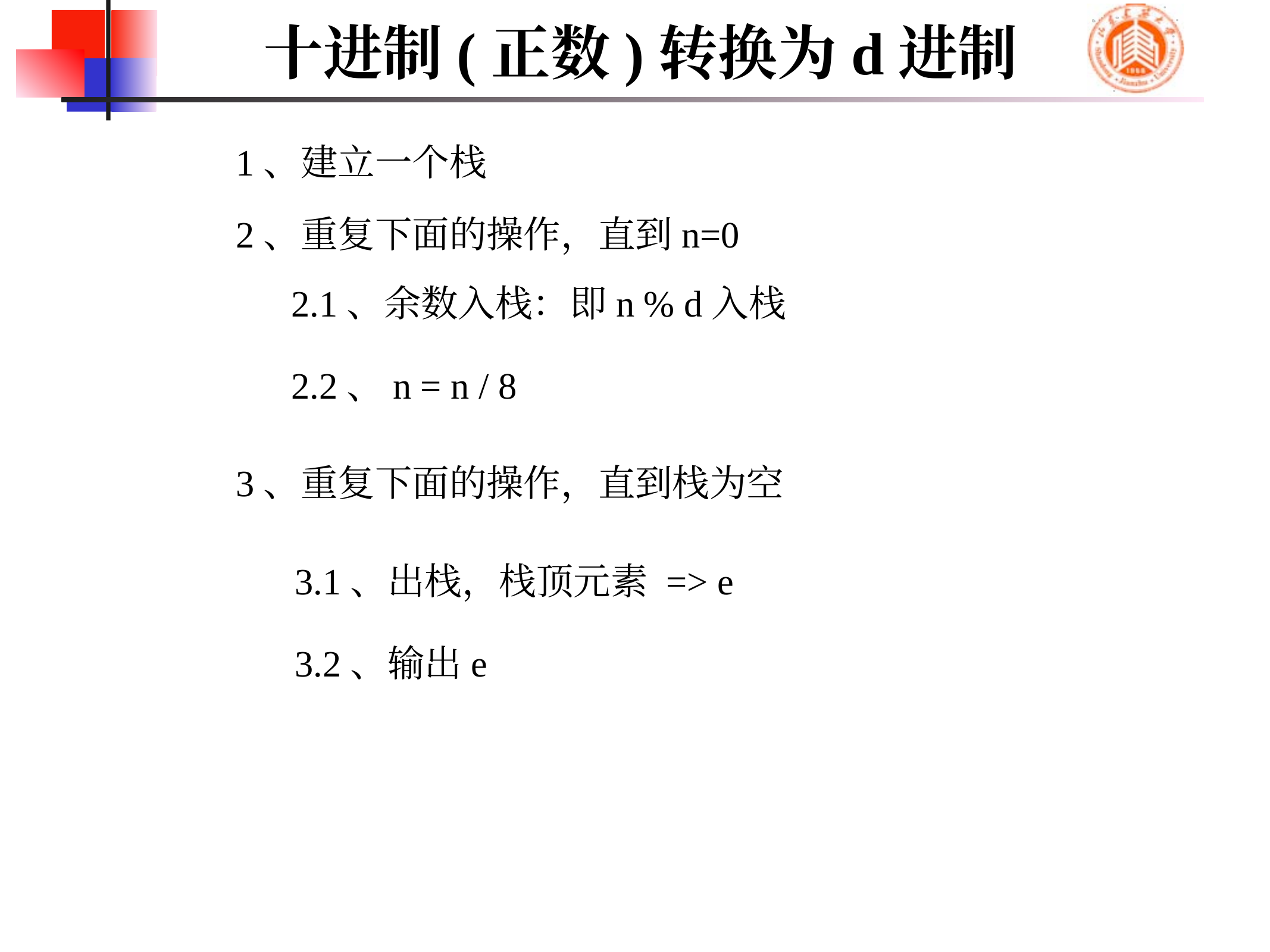

# 十进制(正数)转换为d进制
1、建立一个栈
2、重复下面的操作，直到n=0
2.1、余数入栈：即n % d入栈
2.2、n = n / 8
3、重复下面的操作，直到栈为空
3.1、出栈，栈顶元素 => e
3.2、输出e